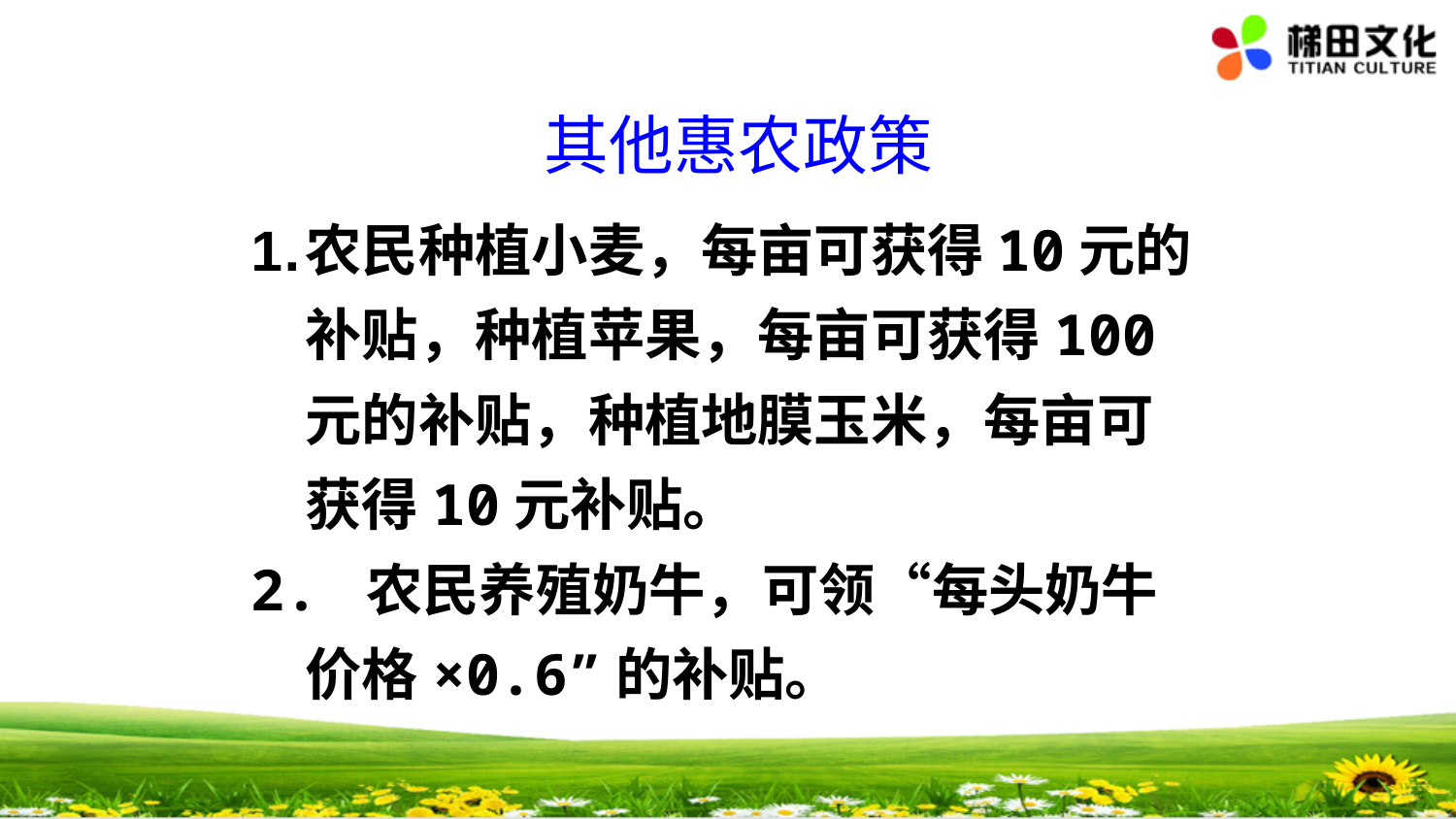

其他惠农政策

农民种植小麦，每亩可获得10元的补贴，种植苹果，每亩可获得100元的补贴，种植地膜玉米，每亩可获得10元补贴。
2. 农民养殖奶牛，可领“每头奶牛价格×0.6”的补贴。